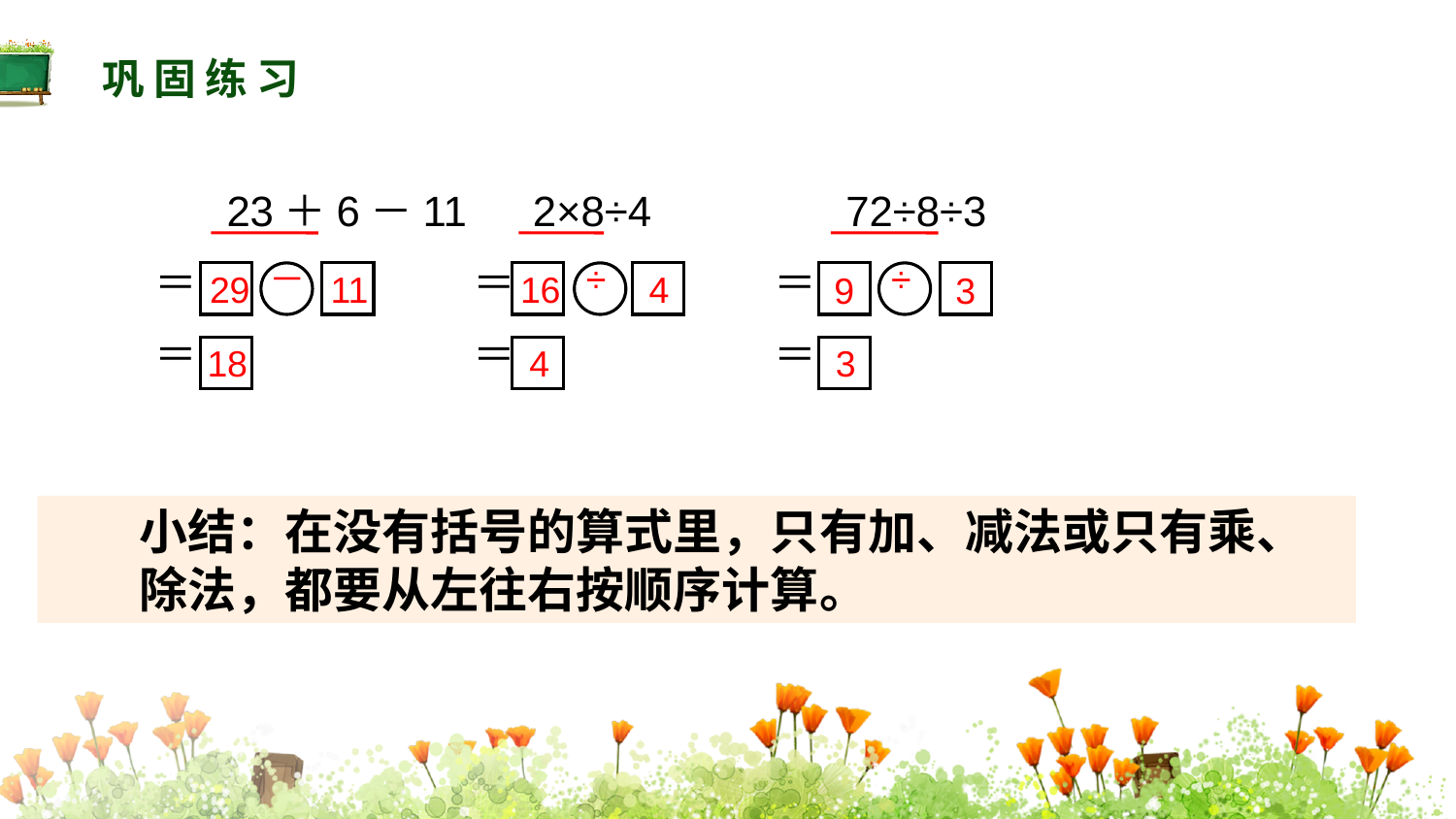

巩固练习
      23＋6－11
＝
＝
     2×8÷4
＝
＝
      72÷8÷3
＝
＝

－
÷
÷
29
11
16
4

9

3
18
4
3

小结：在没有括号的算式里，只有加、减法或只有乘、除法，都要从左往右按顺序计算。